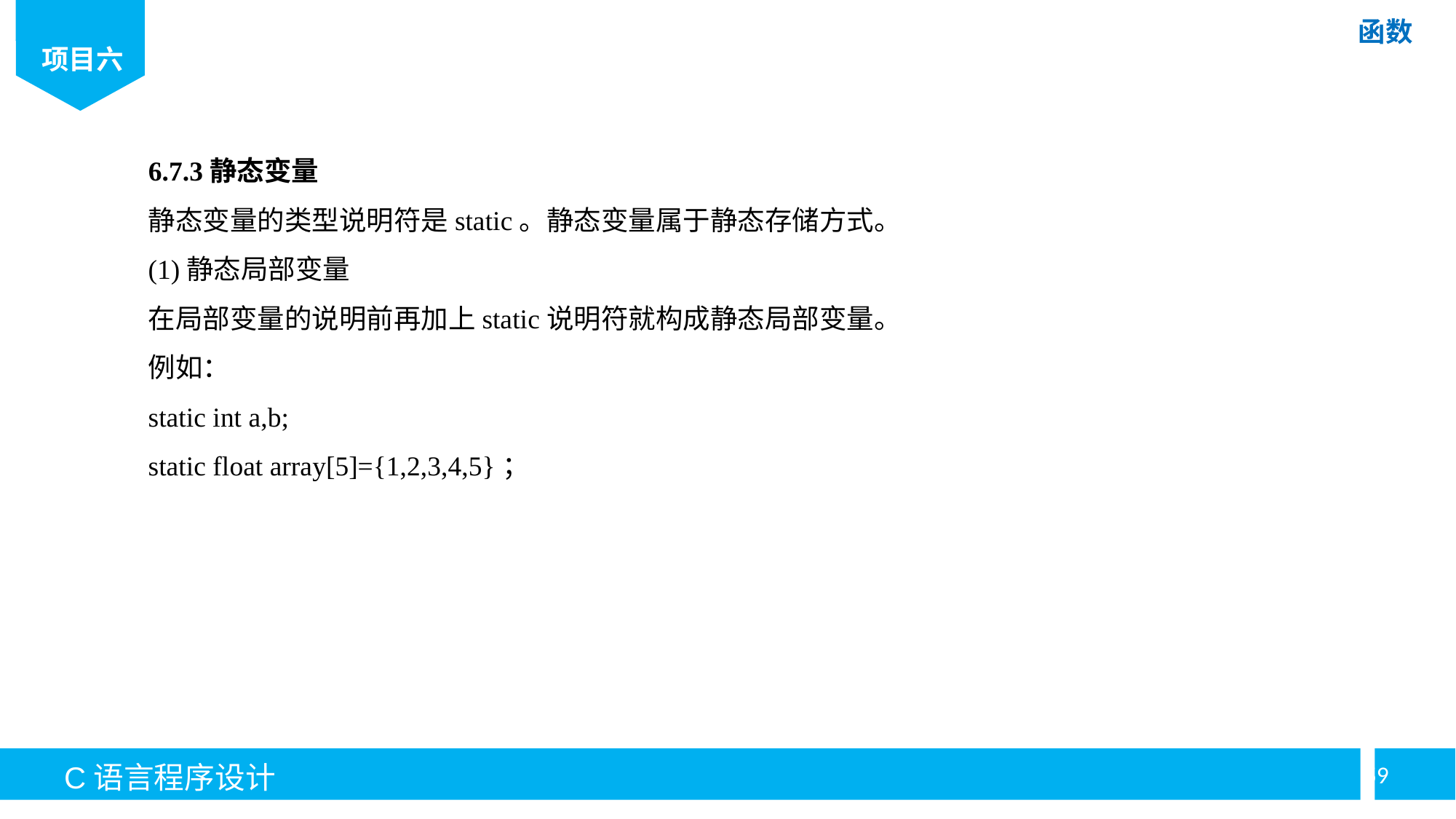

6.7.3静态变量
静态变量的类型说明符是static。静态变量属于静态存储方式。
(1)静态局部变量
在局部变量的说明前再加上static说明符就构成静态局部变量。
例如：
static int a,b;
static float array[5]={1,2,3,4,5}；